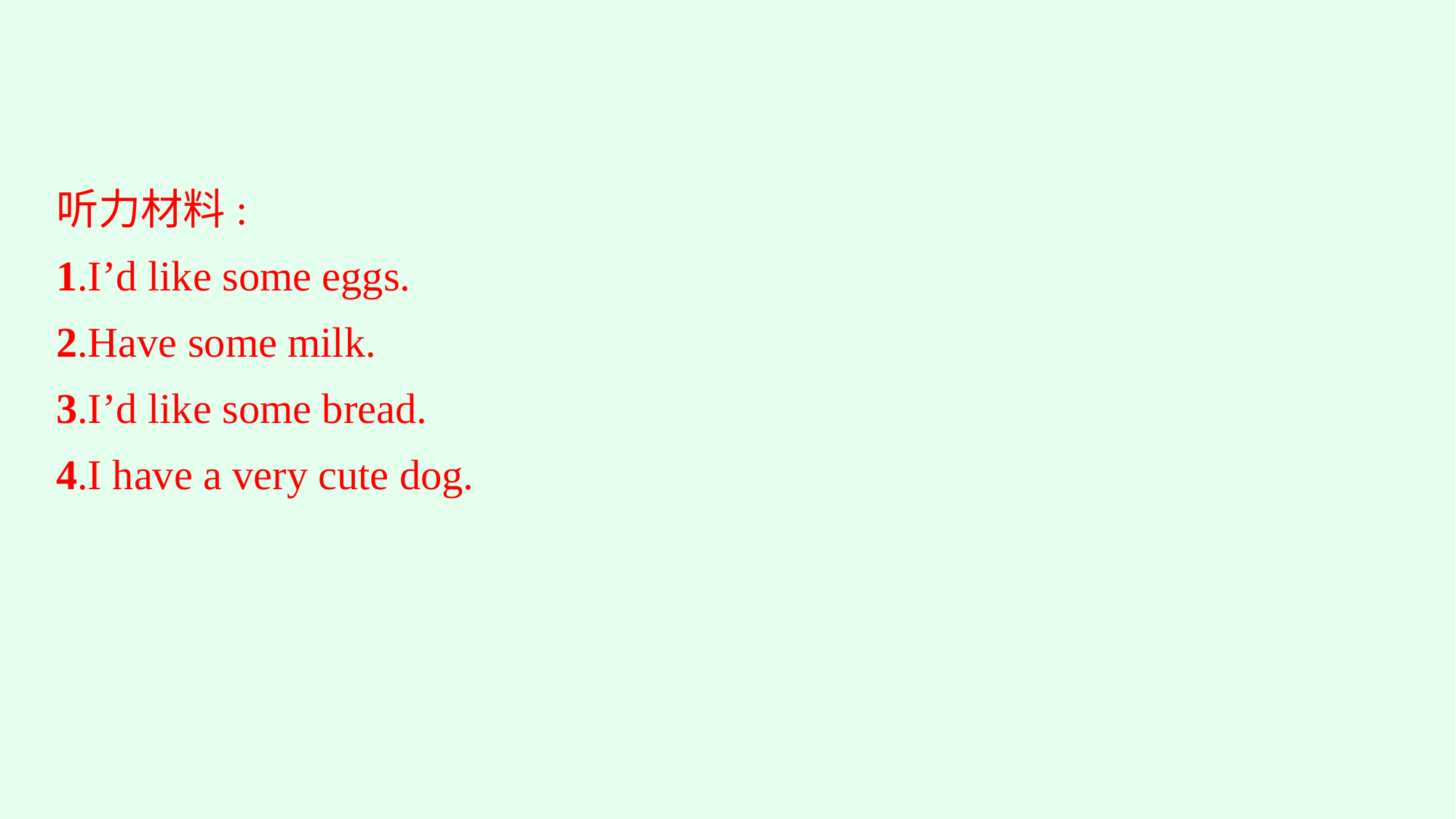

听力材料:
1.I’d like some eggs.
2.Have some milk.
3.I’d like some bread.
4.I have a very cute dog.